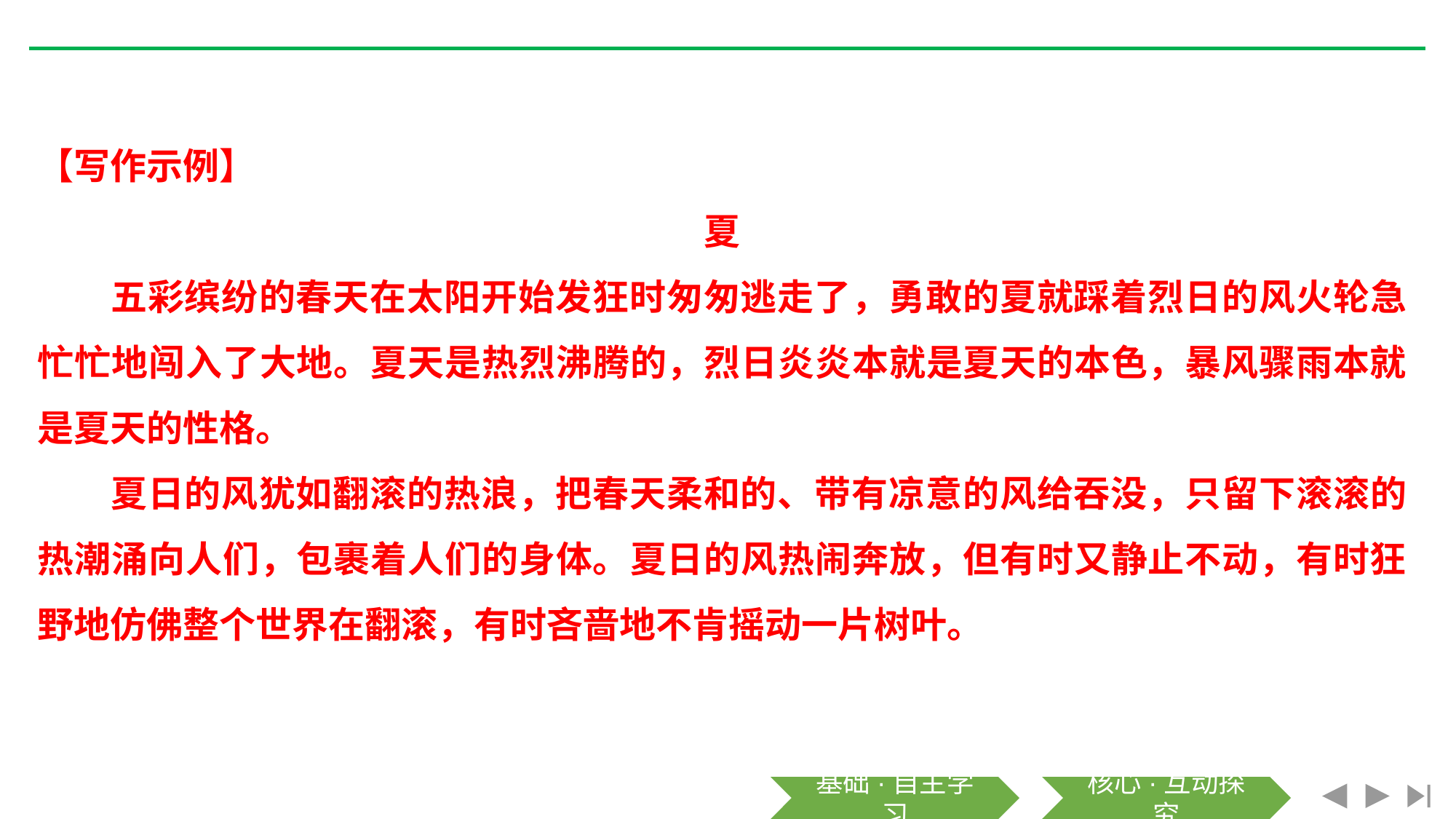

【写作示例】
夏
五彩缤纷的春天在太阳开始发狂时匆匆逃走了，勇敢的夏就踩着烈日的风火轮急忙忙地闯入了大地。夏天是热烈沸腾的，烈日炎炎本就是夏天的本色，暴风骤雨本就是夏天的性格。
夏日的风犹如翻滚的热浪，把春天柔和的、带有凉意的风给吞没，只留下滚滚的热潮涌向人们，包裹着人们的身体。夏日的风热闹奔放，但有时又静止不动，有时狂野地仿佛整个世界在翻滚，有时吝啬地不肯摇动一片树叶。